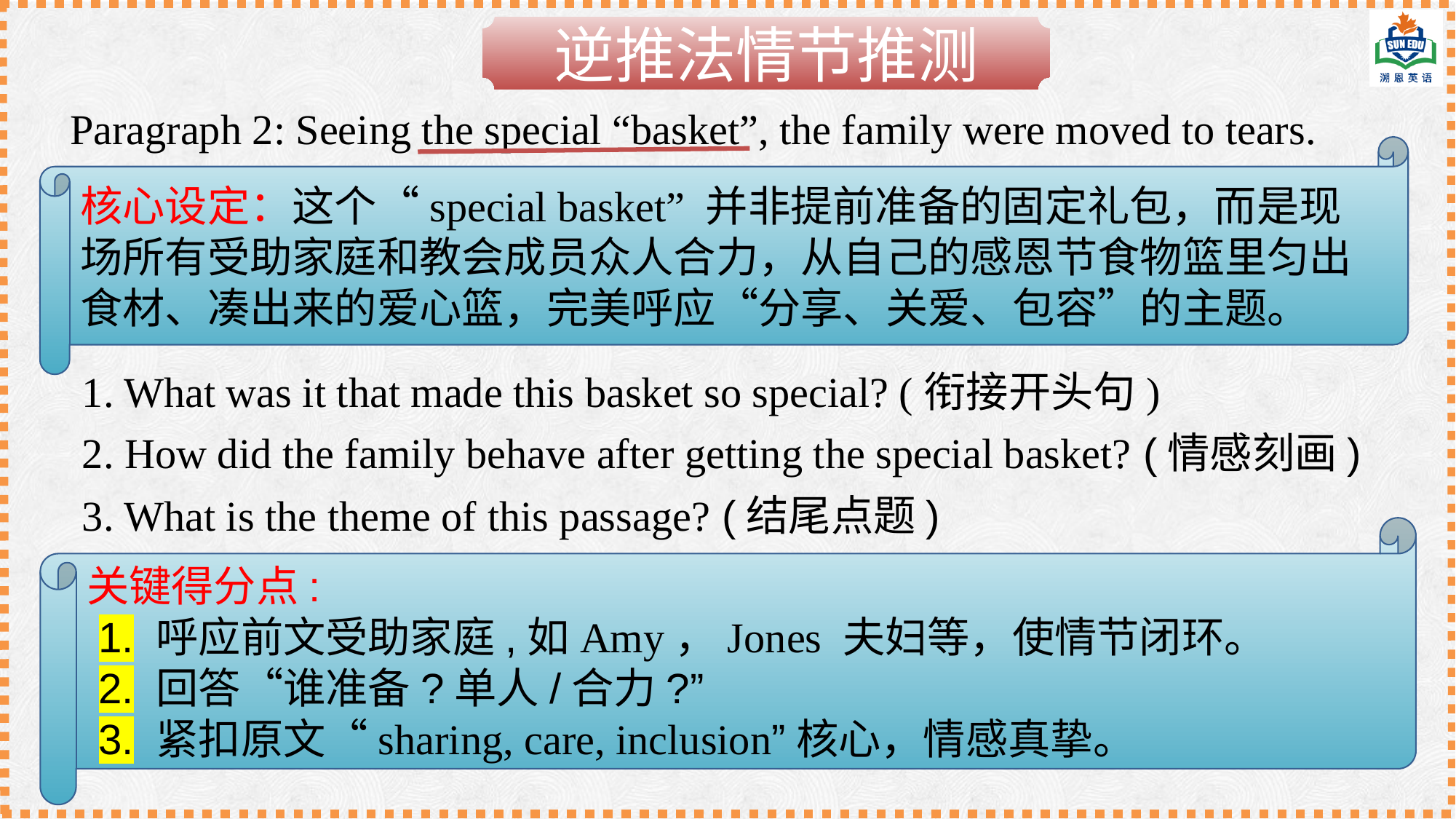

逆推法情节推测
Paragraph 2: Seeing the special “basket”, the family were moved to tears.
核心设定：这个“special basket” 并非提前准备的固定礼包，而是现场所有受助家庭和教会成员众人合力，从自己的感恩节食物篮里匀出食材、凑出来的爱心篮，完美呼应“分享、关爱、包容”的主题。
1. What was it that made this basket so special? (衔接开头句)
2. How did the family behave after getting the special basket? (情感刻画)
3. What is the theme of this passage? (结尾点题)
关键得分点:
 1. 呼应前文受助家庭,如Amy，Jones 夫妇等，使情节闭环。
 2. 回答“谁准备?单人/合力?”
 3. 紧扣原文“sharing, care, inclusion”核心，情感真挚。